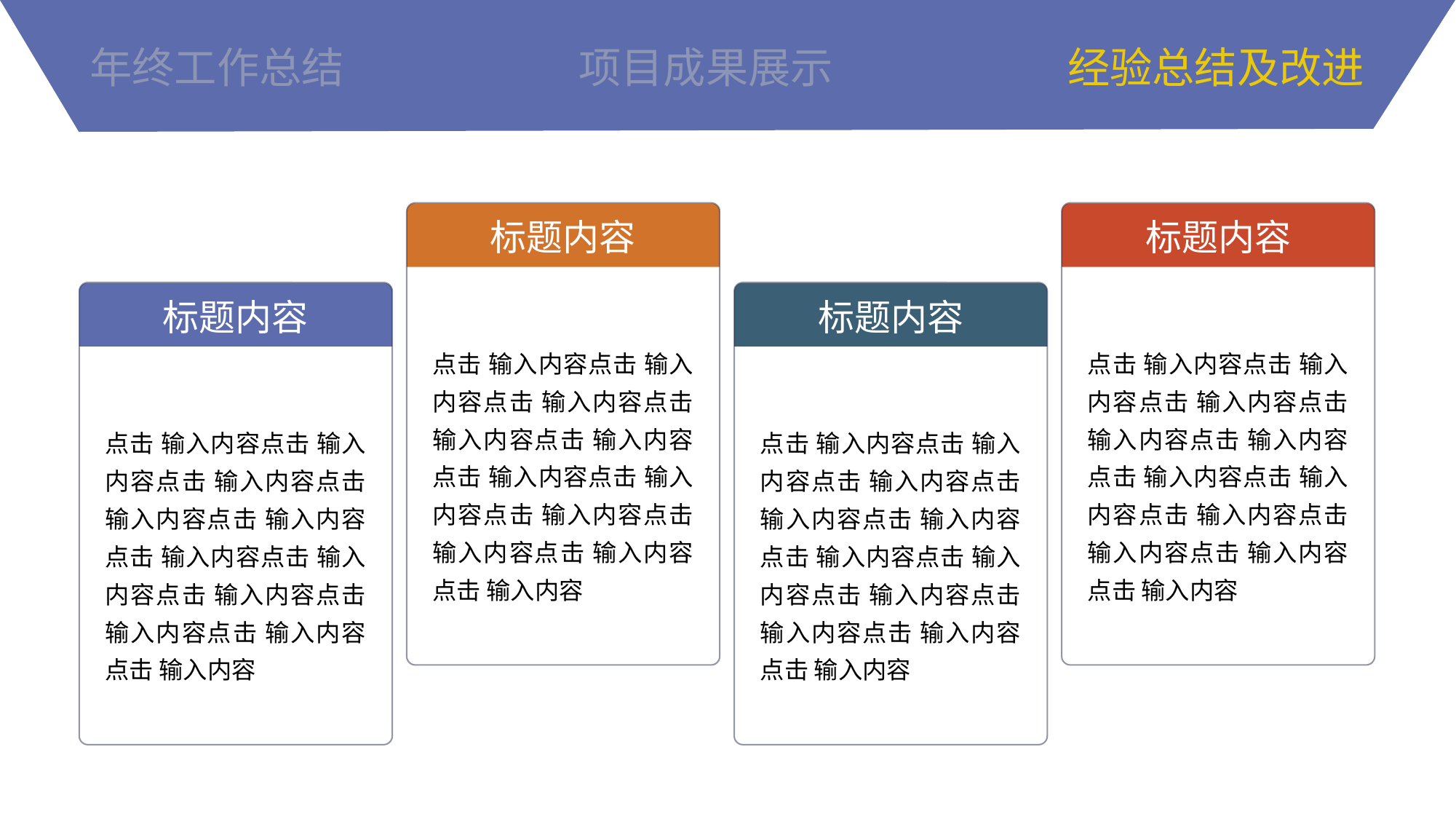

年终工作总结
项目成果展示
经验总结及改进

标题内容
点击 输入内容点击 输入内容点击 输入内容点击 输入内容点击 输入内容点击 输入内容点击 输入内容点击 输入内容点击 输入内容点击 输入内容点击 输入内容

标题内容
点击 输入内容点击 输入内容点击 输入内容点击 输入内容点击 输入内容点击 输入内容点击 输入内容点击 输入内容点击 输入内容点击 输入内容点击 输入内容

标题内容
点击 输入内容点击 输入内容点击 输入内容点击 输入内容点击 输入内容点击 输入内容点击 输入内容点击 输入内容点击 输入内容点击 输入内容点击 输入内容

标题内容
点击 输入内容点击 输入内容点击 输入内容点击 输入内容点击 输入内容点击 输入内容点击 输入内容点击 输入内容点击 输入内容点击 输入内容点击 输入内容